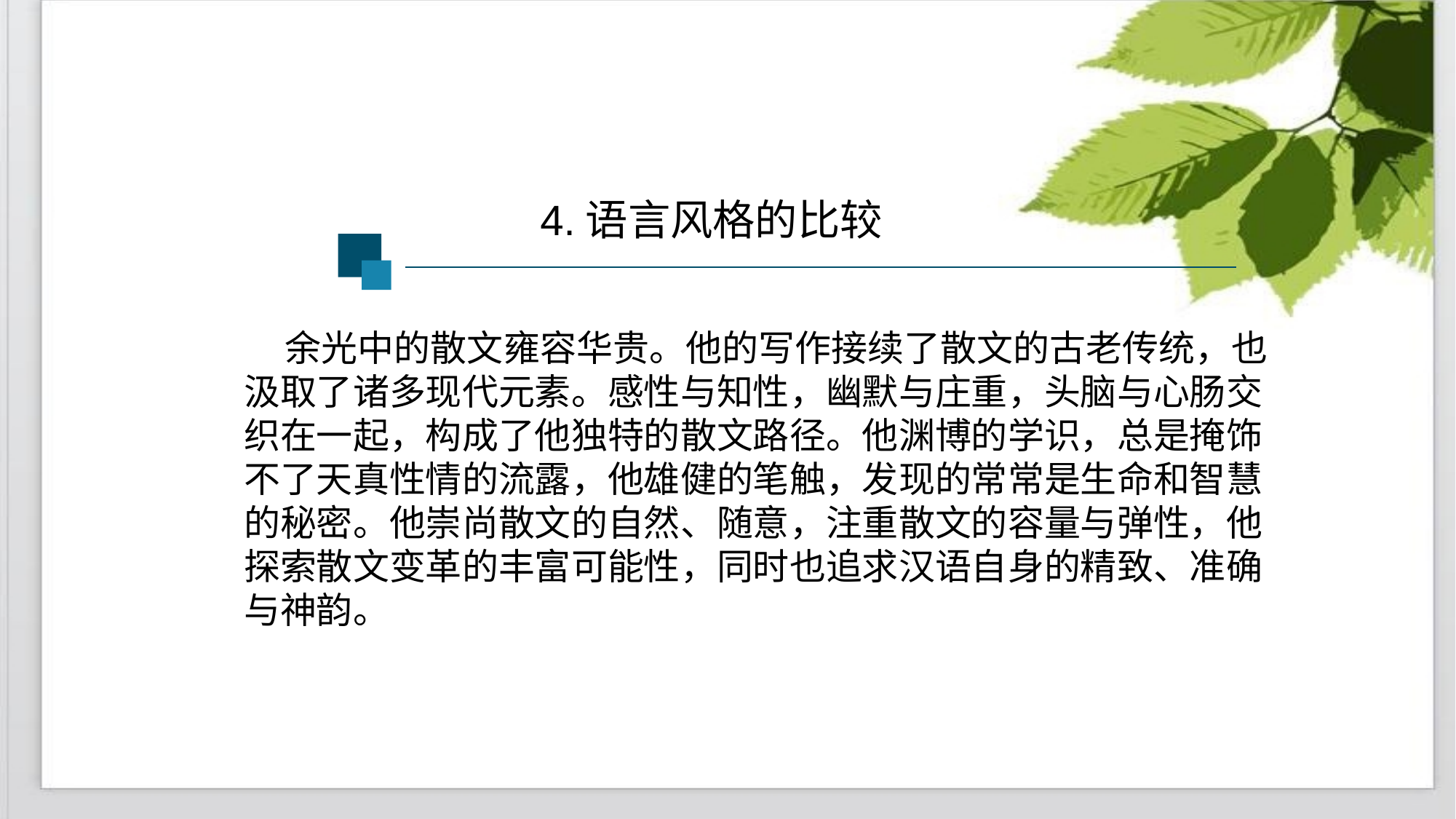

4.语言风格的比较

    余光中的散文雍容华贵。他的写作接续了散文的古老传统，也汲取了诸多现代元素。感性与知性，幽默与庄重，头脑与心肠交织在一起，构成了他独特的散文路径。他渊博的学识，总是掩饰不了天真性情的流露，他雄健的笔触，发现的常常是生命和智慧的秘密。他崇尚散文的自然、随意，注重散文的容量与弹性，他探索散文变革的丰富可能性，同时也追求汉语自身的精致、准确与神韵。